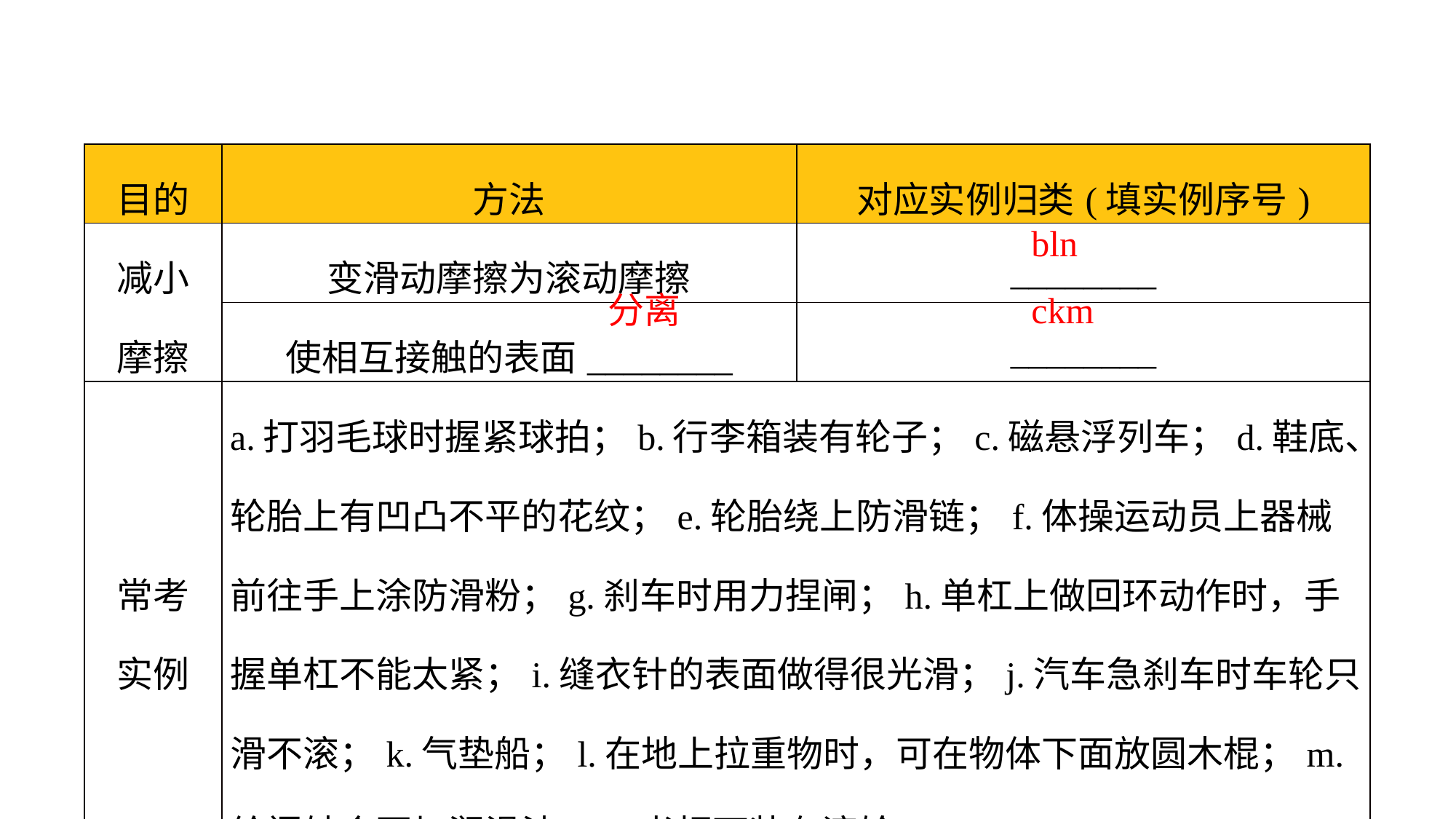

| 目的 | 方法 | 对应实例归类(填实例序号) |
| --- | --- | --- |
| 减小 摩擦 | 变滑动摩擦为滚动摩擦 | \_\_\_\_\_\_\_\_ |
|  | 使相互接触的表面\_\_\_\_\_\_\_\_ | \_\_\_\_\_\_\_\_ |
| 常考 实例 | a.打羽毛球时握紧球拍；b.行李箱装有轮子；c.磁悬浮列车；d.鞋底、轮胎上有凹凸不平的花纹；e.轮胎绕上防滑链；f.体操运动员上器械前往手上涂防滑粉；g.刹车时用力捏闸；h.单杠上做回环动作时，手握单杠不能太紧；i.缝衣针的表面做得很光滑；j.汽车急刹车时车轮只滑不滚；k.气垫船；l.在地上拉重物时，可在物体下面放圆木棍；m.给门轴合页加润滑油；n.书柜下装有滚轮 |  |
bln
分离
ckm